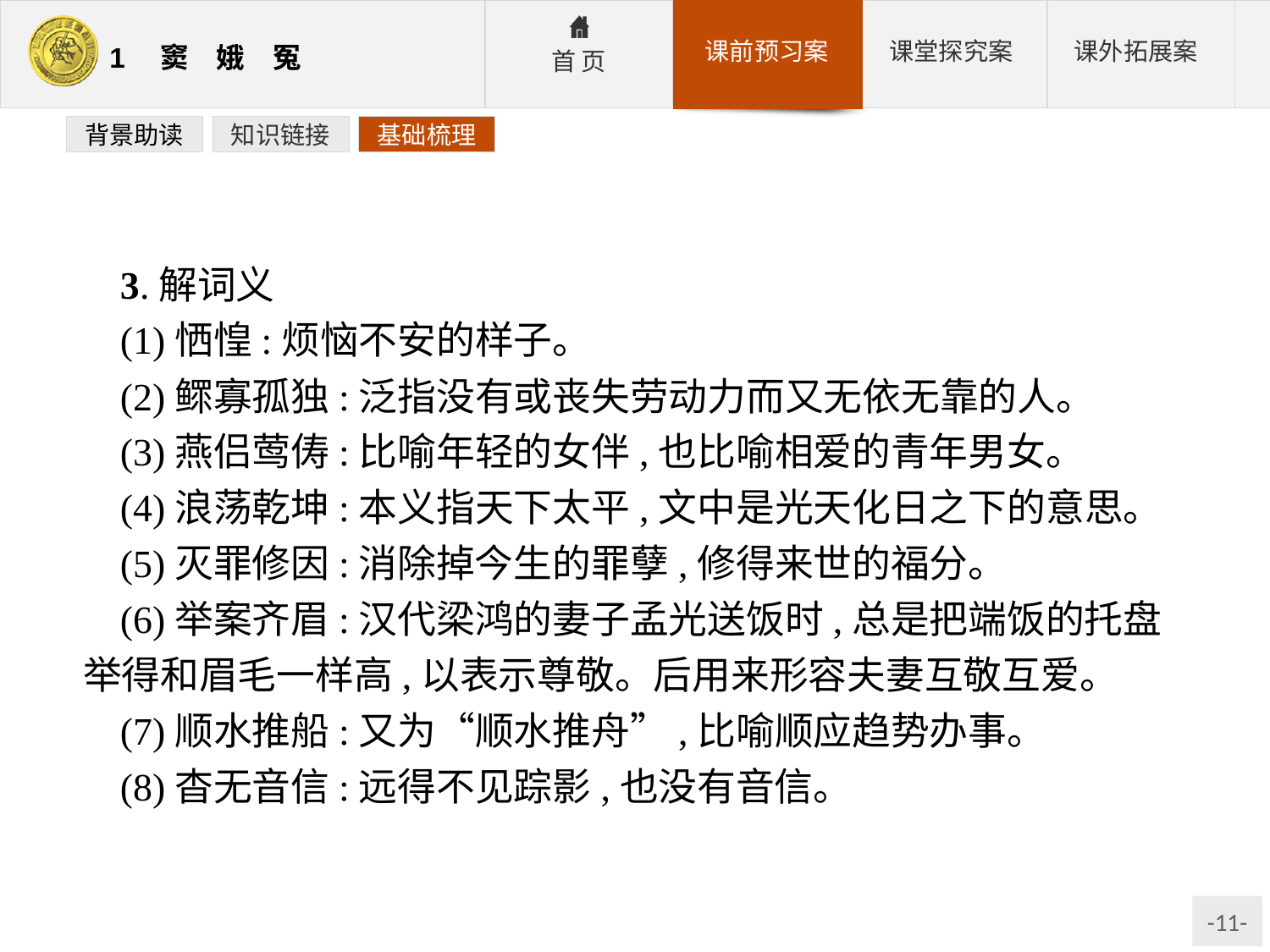

背景助读
知识链接
基础梳理
3.解词义
(1)恓惶:烦恼不安的样子。
(2)鳏寡孤独:泛指没有或丧失劳动力而又无依无靠的人。
(3)燕侣莺俦:比喻年轻的女伴,也比喻相爱的青年男女。
(4)浪荡乾坤:本义指天下太平,文中是光天化日之下的意思。
(5)灭罪修因:消除掉今生的罪孽,修得来世的福分。
(6)举案齐眉:汉代梁鸿的妻子孟光送饭时,总是把端饭的托盘举得和眉毛一样高,以表示尊敬。后用来形容夫妻互敬互爱。
(7)顺水推船:又为“顺水推舟”,比喻顺应趋势办事。
(8)杳无音信:远得不见踪影,也没有音信。